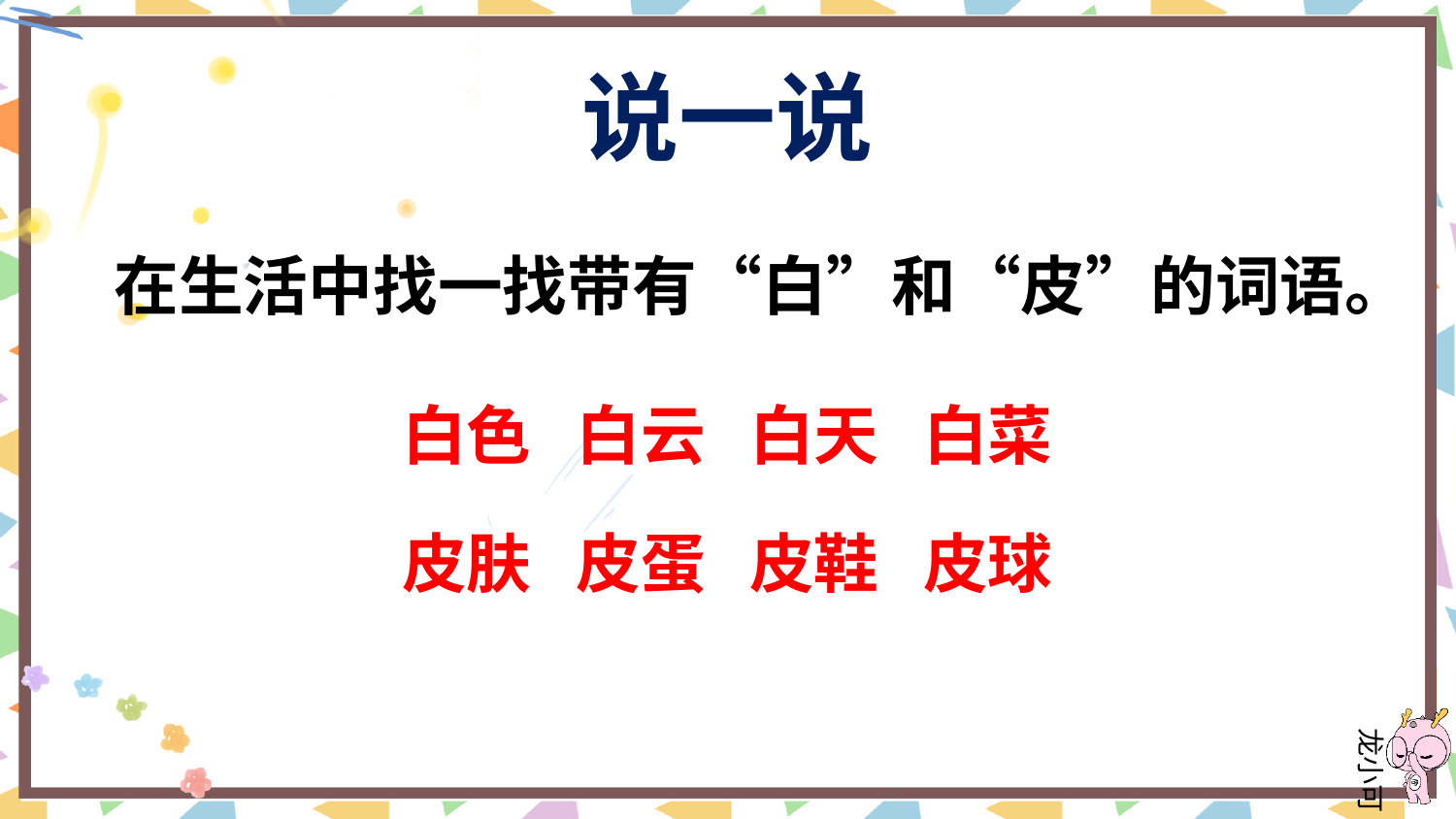

说一说
在生活中找一找带有“白”和“皮”的词语。
白色   白云   白天   白菜
皮肤   皮蛋   皮鞋   皮球